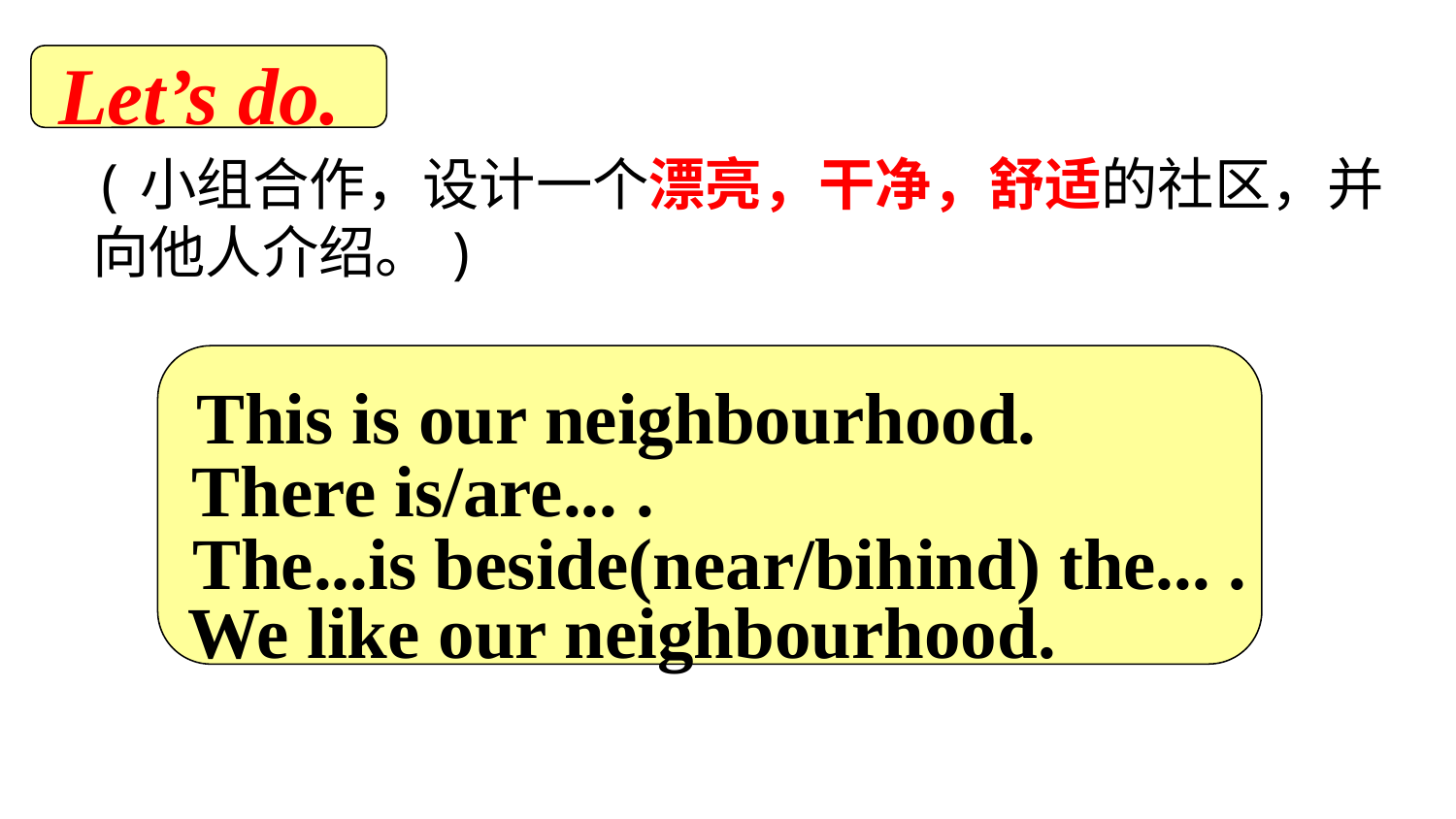

Let’s do.

(小组合作，设计一个漂亮，干净，舒适的社区，并向他人介绍。)

This is our neighbourhood.
There is/are... .
The...is beside(near/bihind) the... .
We like our neighbourhood.